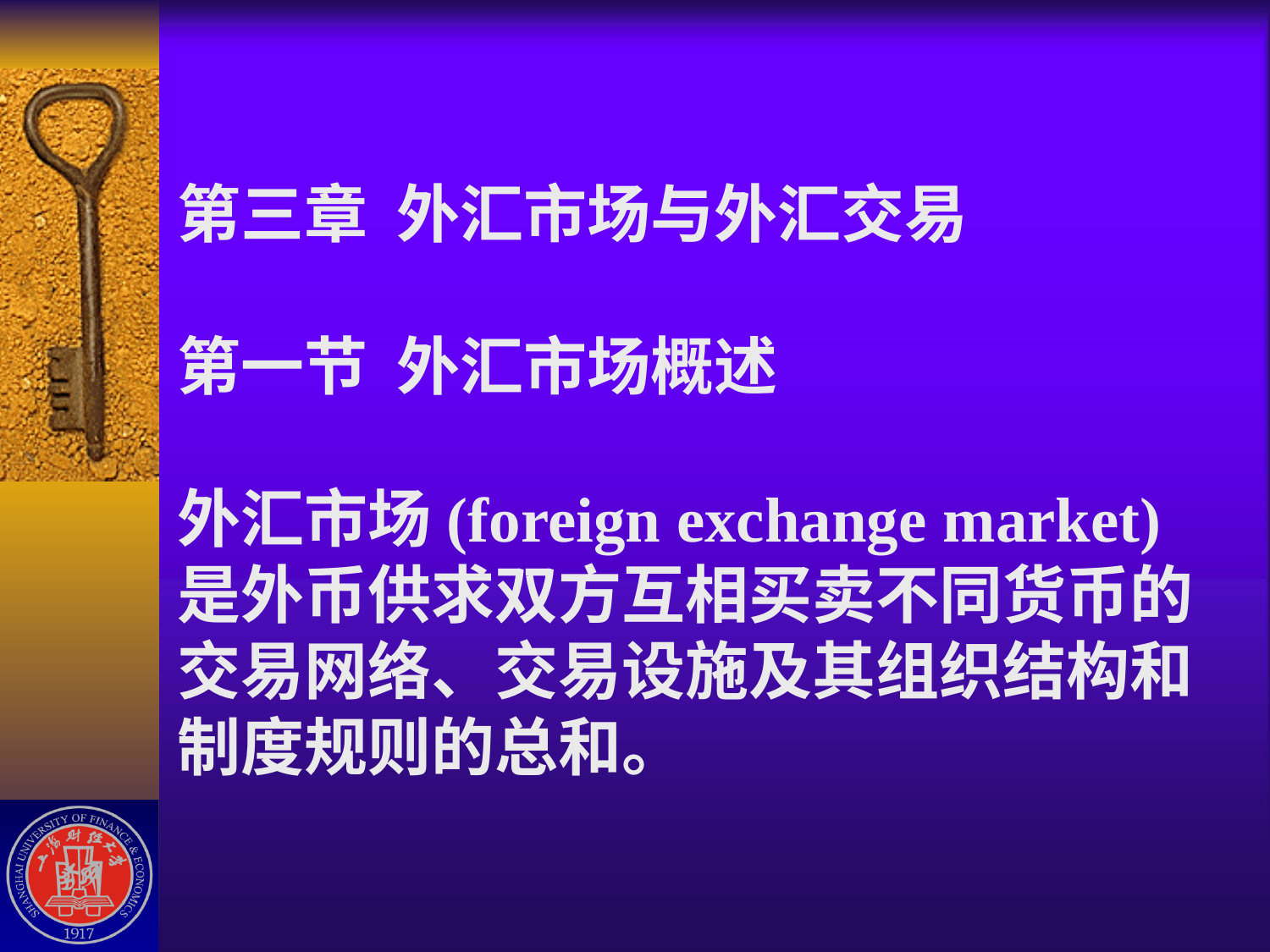

# 第三章  外汇市场与外汇交易 第一节  外汇市场概述 外汇市场(foreign exchange market)是外币供求双方互相买卖不同货币的交易网络、交易设施及其组织结构和制度规则的总和。